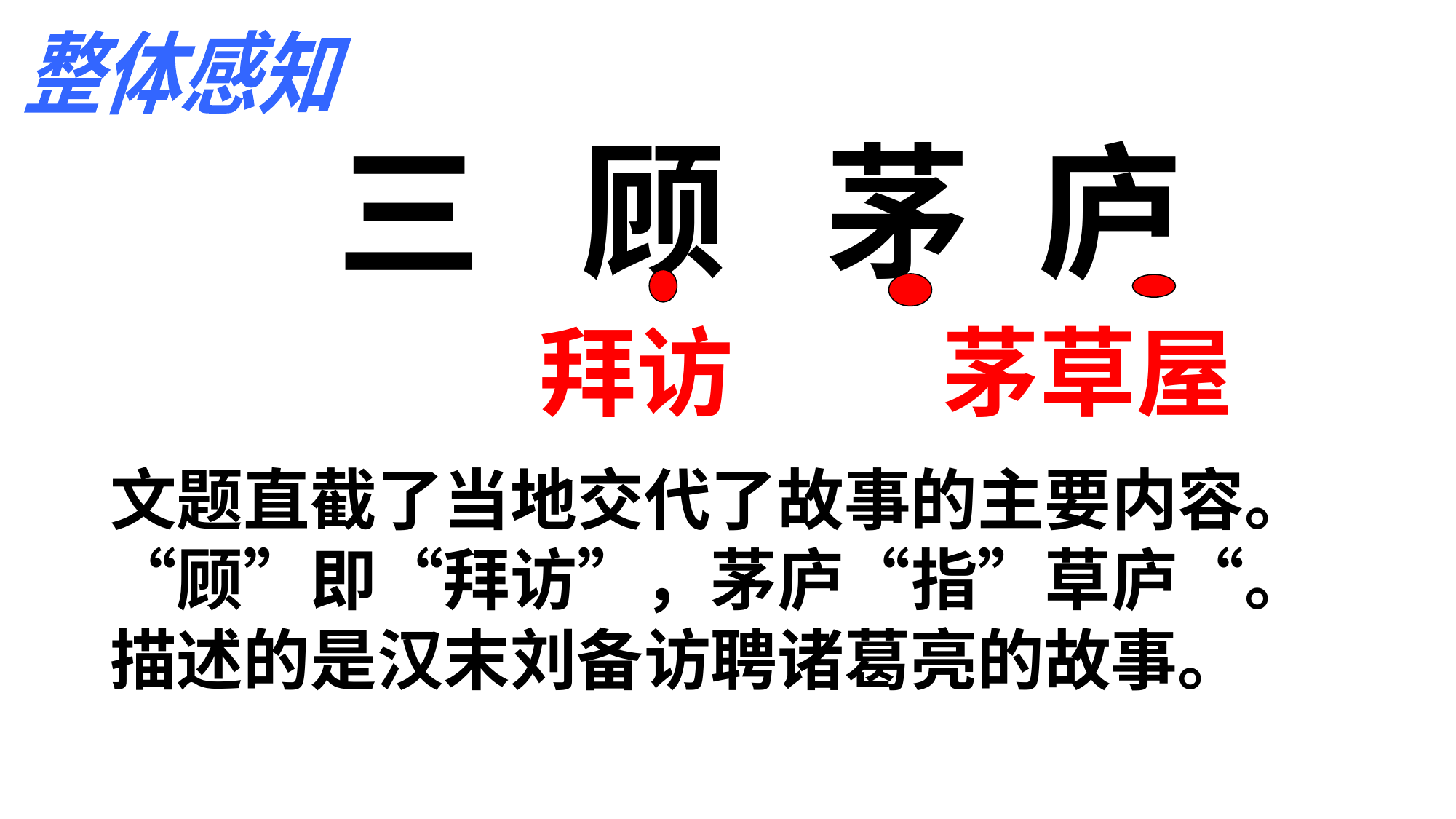

整体感知
三   顾   茅  庐

拜访

茅草屋

文题直截了当地交代了故事的主要内容。“顾”即“拜访”，茅庐“指”草庐“。描述的是汉末刘备访聘诸葛亮的故事。